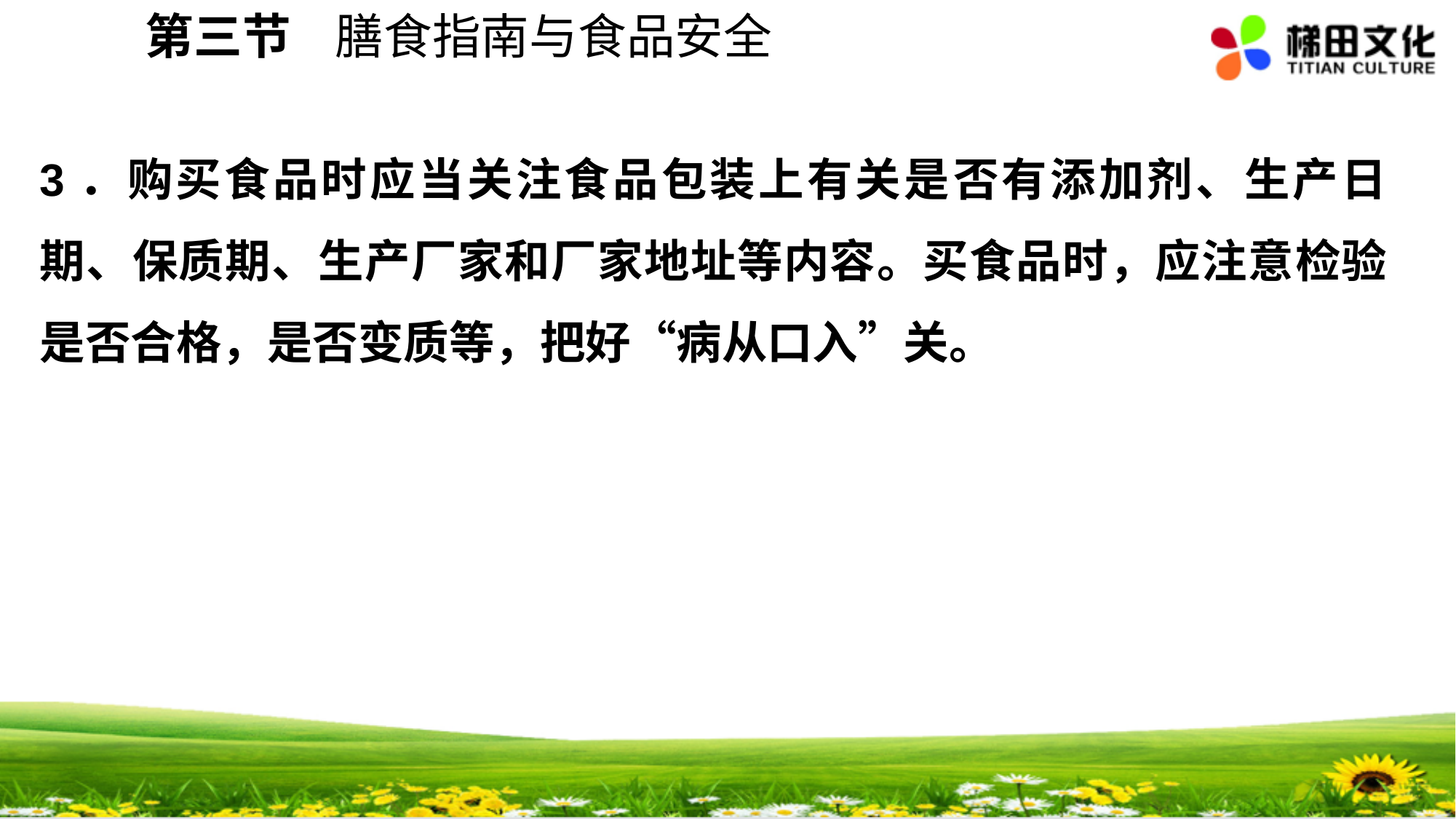

第三节    膳食指南与食品安全
3．购买食品时应当关注食品包装上有关是否有添加剂、生产日期、保质期、生产厂家和厂家地址等内容。买食品时，应注意检验是否合格，是否变质等，把好“病从口入”关。